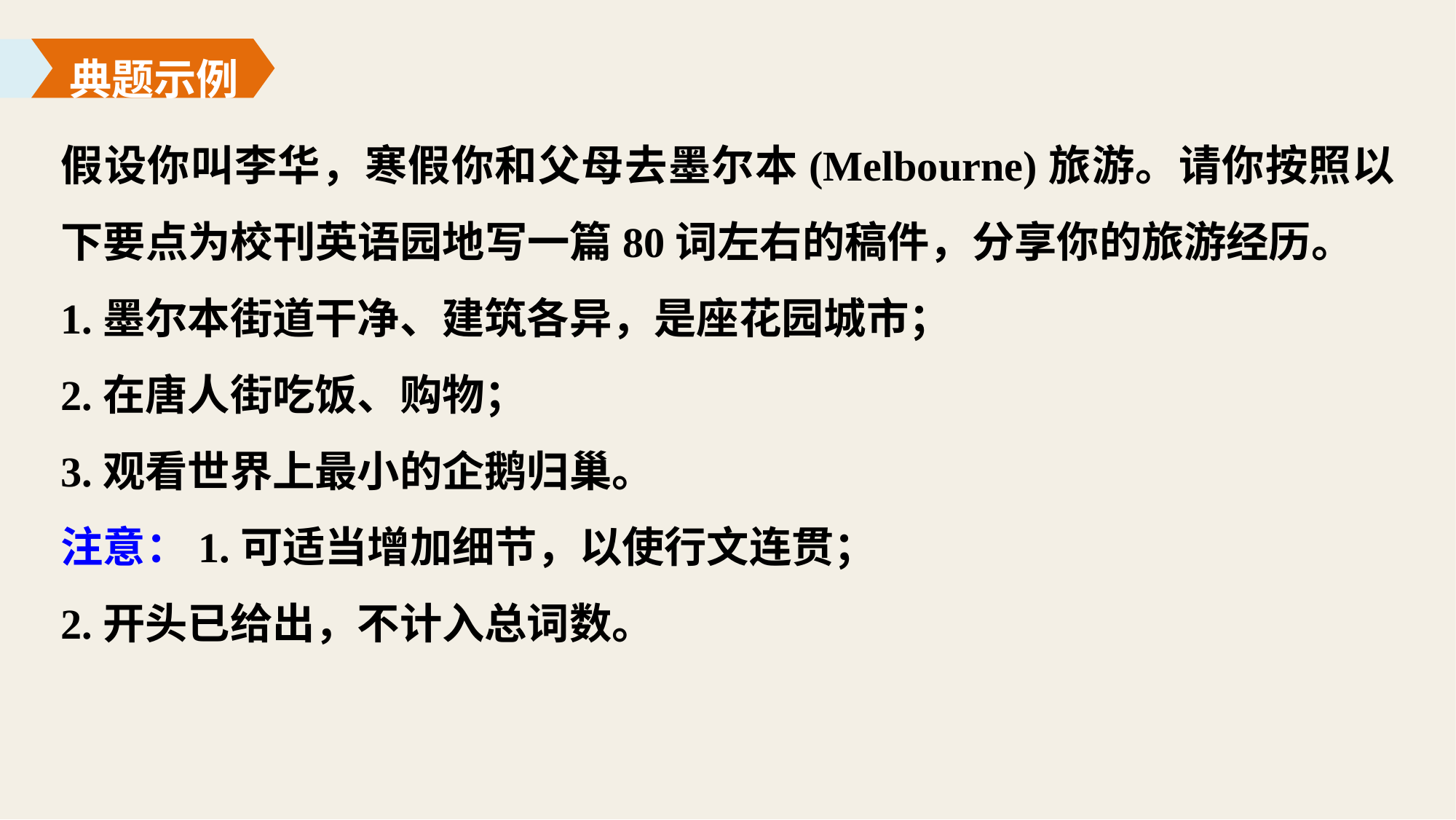

典题示例

假设你叫李华，寒假你和父母去墨尔本(Melbourne)旅游。请你按照以下要点为校刊英语园地写一篇80词左右的稿件，分享你的旅游经历。
1.墨尔本街道干净、建筑各异，是座花园城市；
2.在唐人街吃饭、购物；
3.观看世界上最小的企鹅归巢。
注意：1.可适当增加细节，以使行文连贯；
2.开头已给出，不计入总词数。